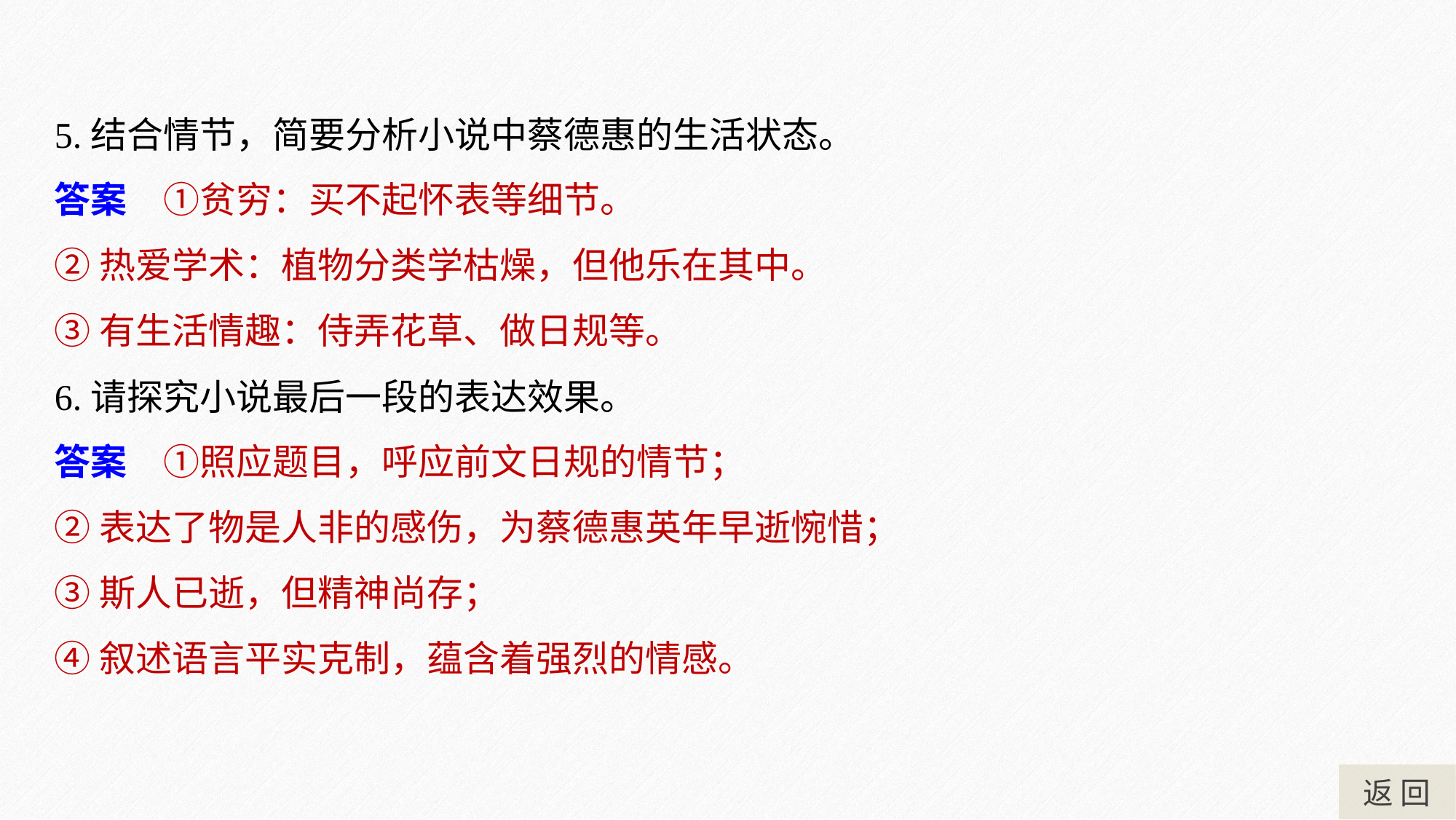

5.结合情节，简要分析小说中蔡德惠的生活状态。

6.请探究小说最后一段的表达效果。
答案　①贫穷：买不起怀表等细节。
②热爱学术：植物分类学枯燥，但他乐在其中。
③有生活情趣：侍弄花草、做日规等。

答案　①照应题目，呼应前文日规的情节；
②表达了物是人非的感伤，为蔡德惠英年早逝惋惜；
③斯人已逝，但精神尚存；
④叙述语言平实克制，蕴含着强烈的情感。
返 回